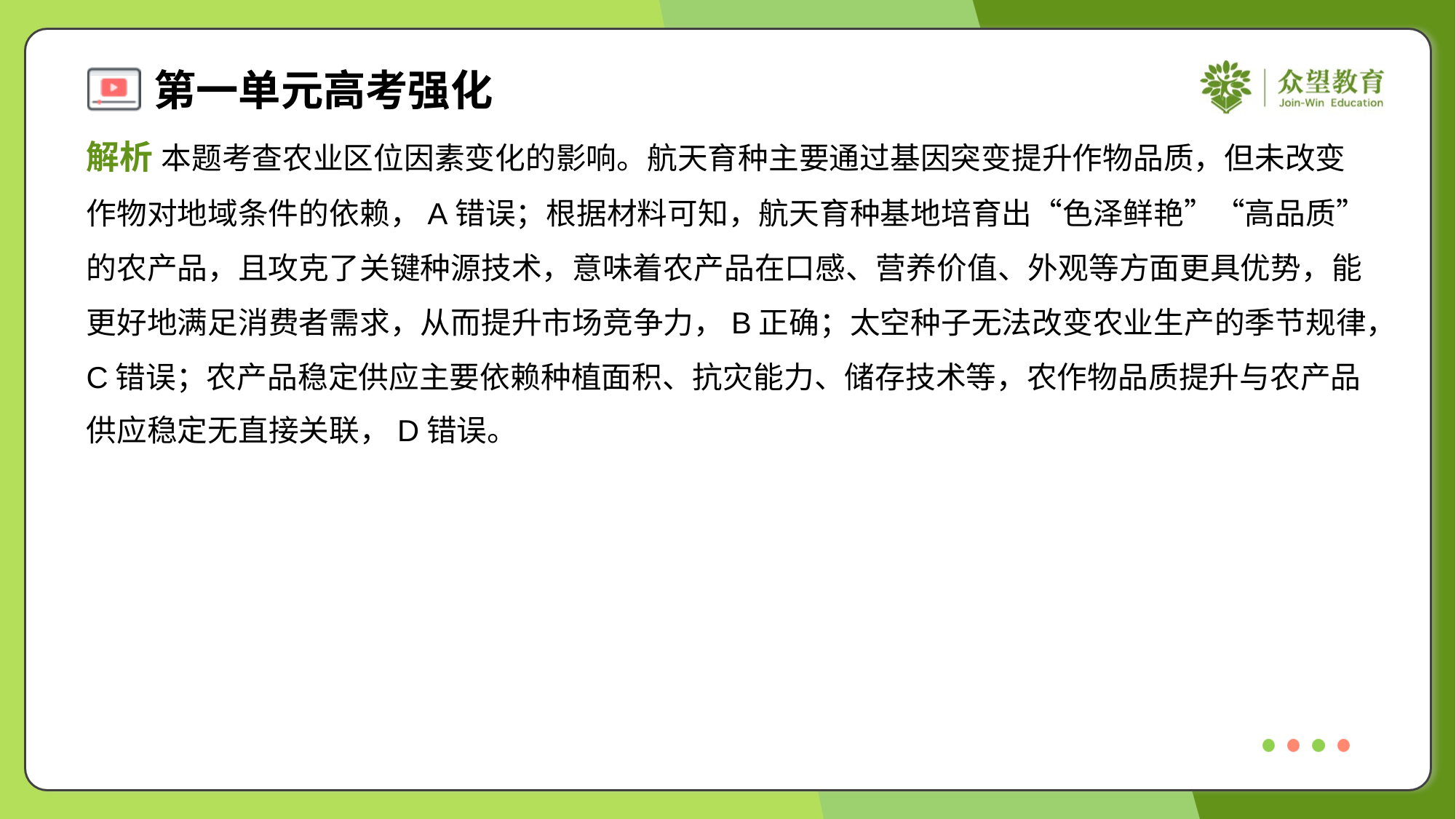

解析 本题考查农业区位因素变化的影响。航天育种主要通过基因突变提升作物品质，但未改变
作物对地域条件的依赖，A错误；根据材料可知，航天育种基地培育出“色泽鲜艳”“高品质”
的农产品，且攻克了关键种源技术，意味着农产品在口感、营养价值、外观等方面更具优势，能
更好地满足消费者需求，从而提升市场竞争力，B正确；太空种子无法改变农业生产的季节规律，
C错误；农产品稳定供应主要依赖种植面积、抗灾能力、储存技术等，农作物品质提升与农产品
供应稳定无直接关联，D错误。